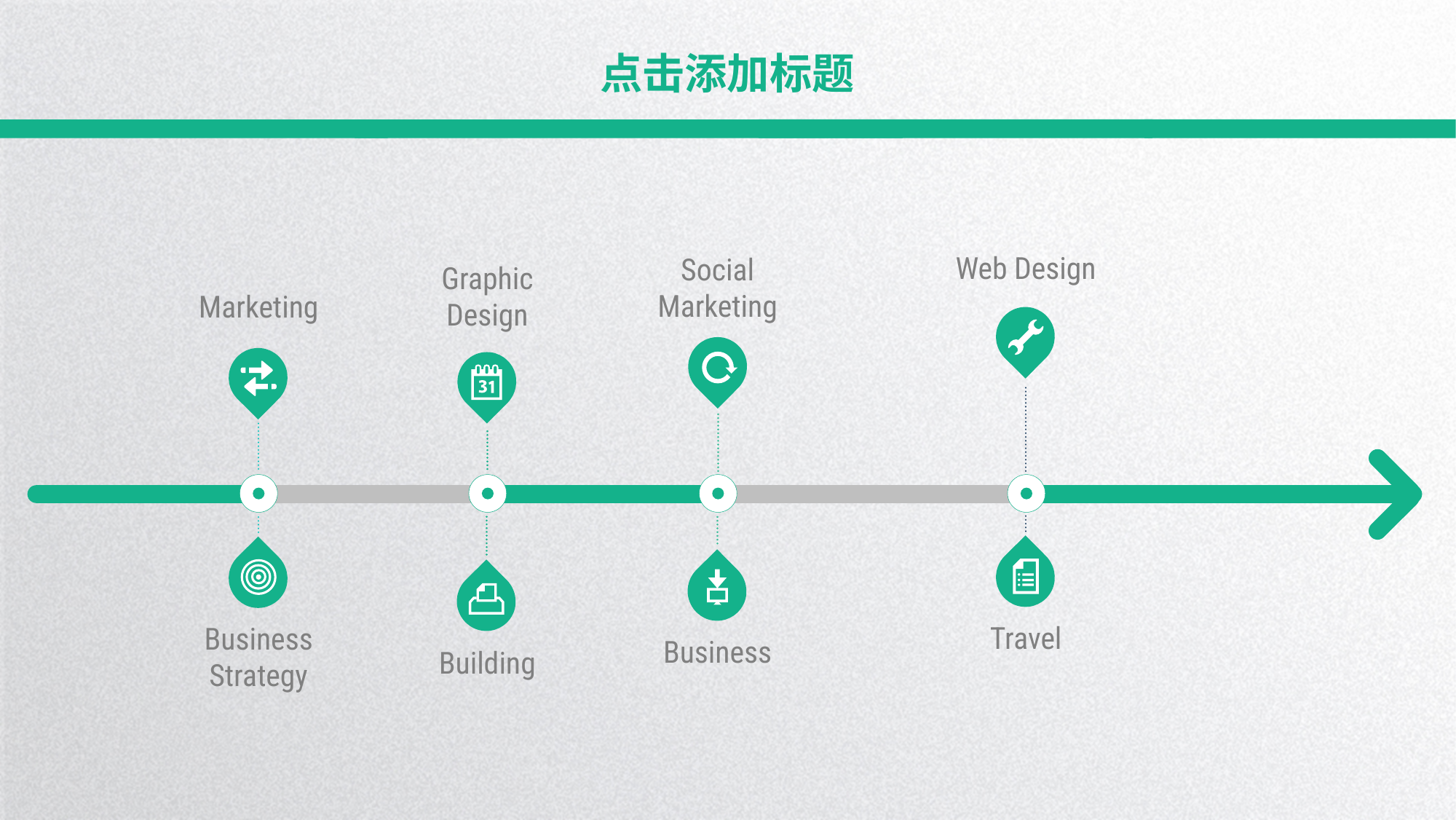

点击添加标题

Web Design
Social Marketing
Graphic Design
Marketing

Travel
Business Strategy
Business
Building